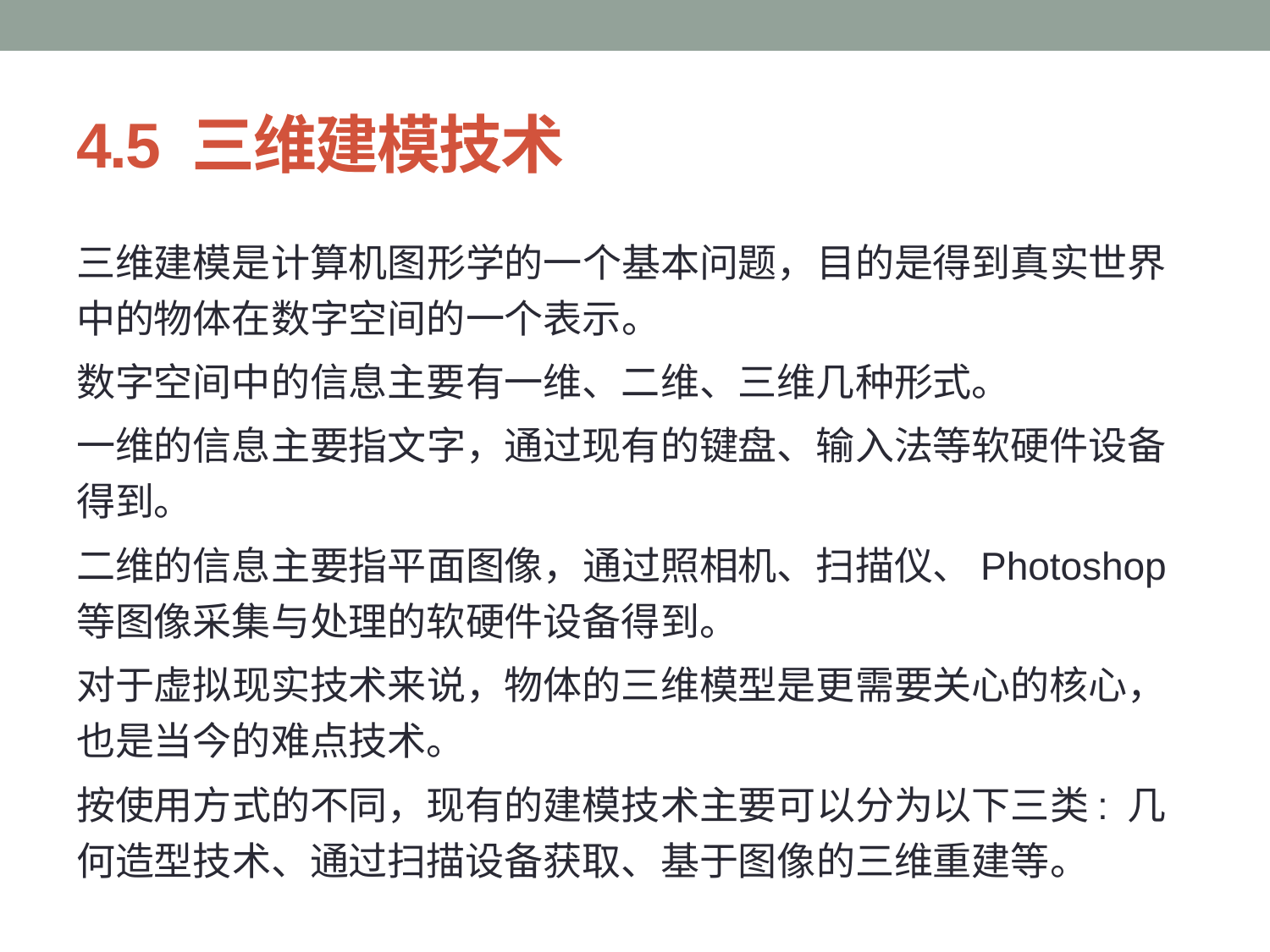

# 4.5 三维建模技术
三维建模是计算机图形学的一个基本问题，目的是得到真实世界中的物体在数字空间的一个表示。
数字空间中的信息主要有一维、二维、三维几种形式。
一维的信息主要指文字，通过现有的键盘、输入法等软硬件设备得到。
二维的信息主要指平面图像，通过照相机、扫描仪、Photoshop等图像采集与处理的软硬件设备得到。
对于虚拟现实技术来说，物体的三维模型是更需要关心的核心，也是当今的难点技术。
按使用方式的不同，现有的建模技术主要可以分为以下三类: 几何造型技术、通过扫描设备获取、基于图像的三维重建等。